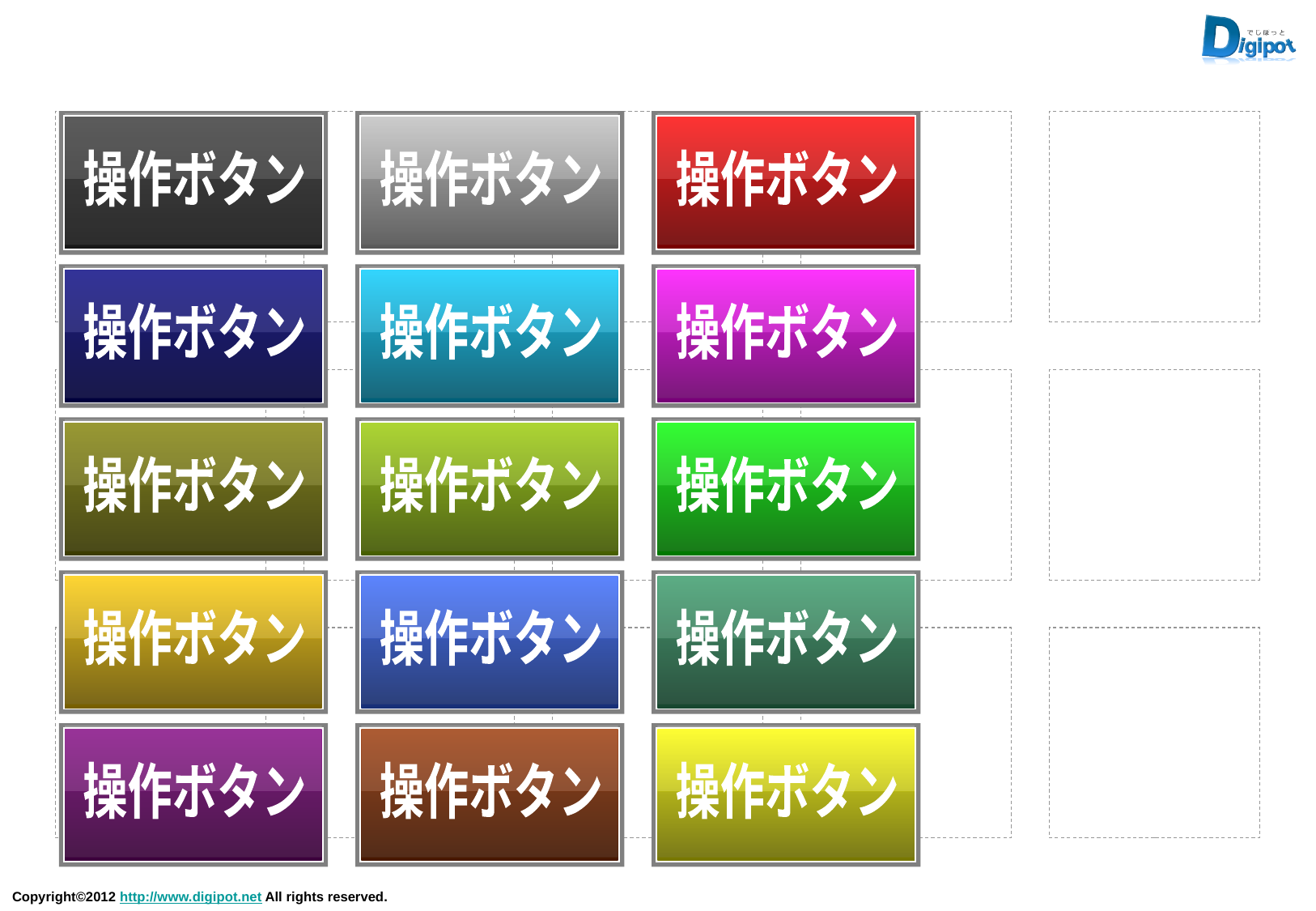

操作ボタン
操作ボタン
操作ボタン

操作ボタン
操作ボタン
操作ボタン

操作ボタン
操作ボタン
操作ボタン

操作ボタン
操作ボタン
操作ボタン

操作ボタン
操作ボタン
操作ボタン